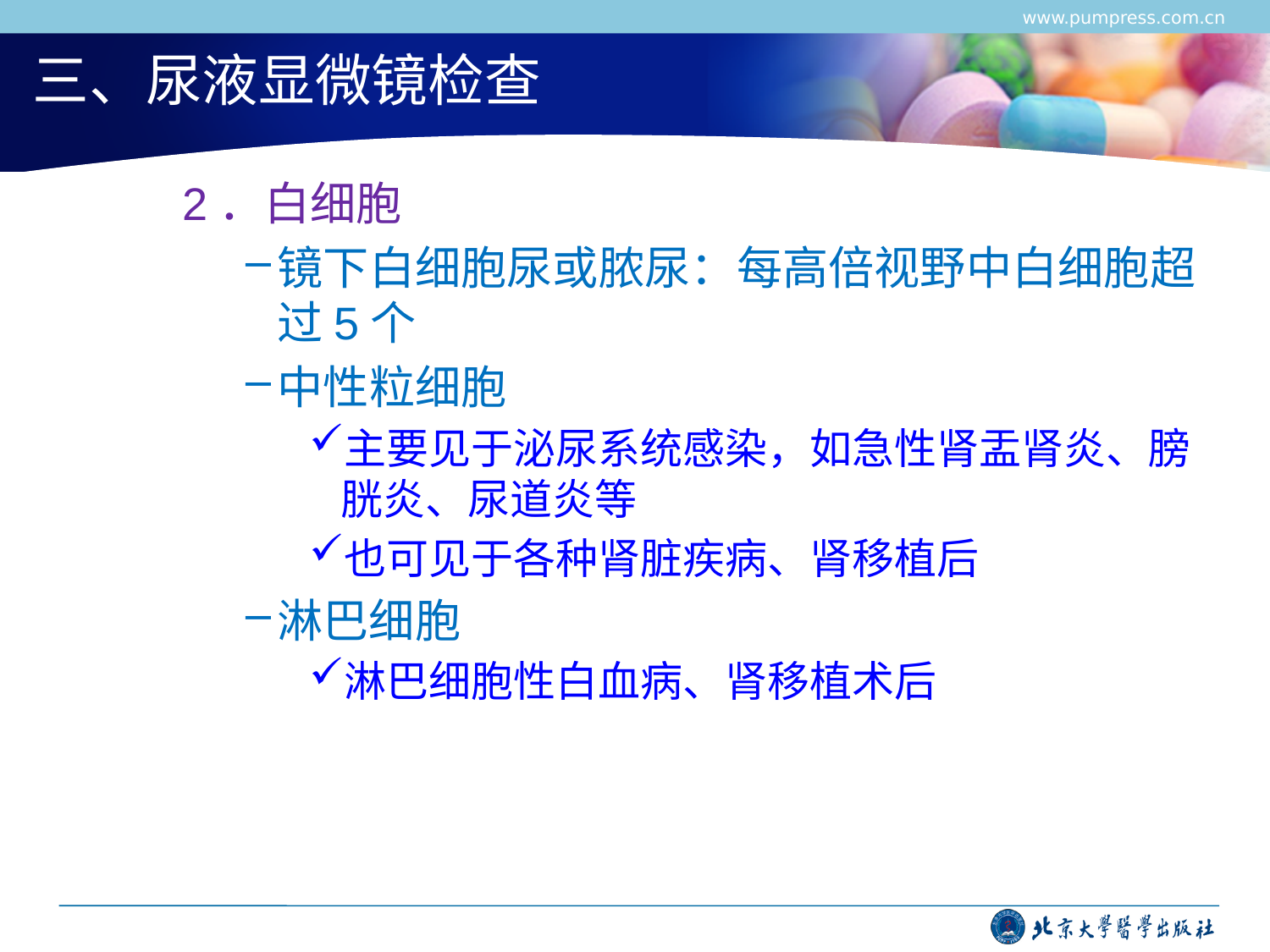

www.pumpress.com.cn
# 三、尿液显微镜检查
2．白细胞
镜下白细胞尿或脓尿：每高倍视野中白细胞超过5个
中性粒细胞
主要见于泌尿系统感染，如急性肾盂肾炎、膀胱炎、尿道炎等
也可见于各种肾脏疾病、肾移植后
淋巴细胞
淋巴细胞性白血病、肾移植术后